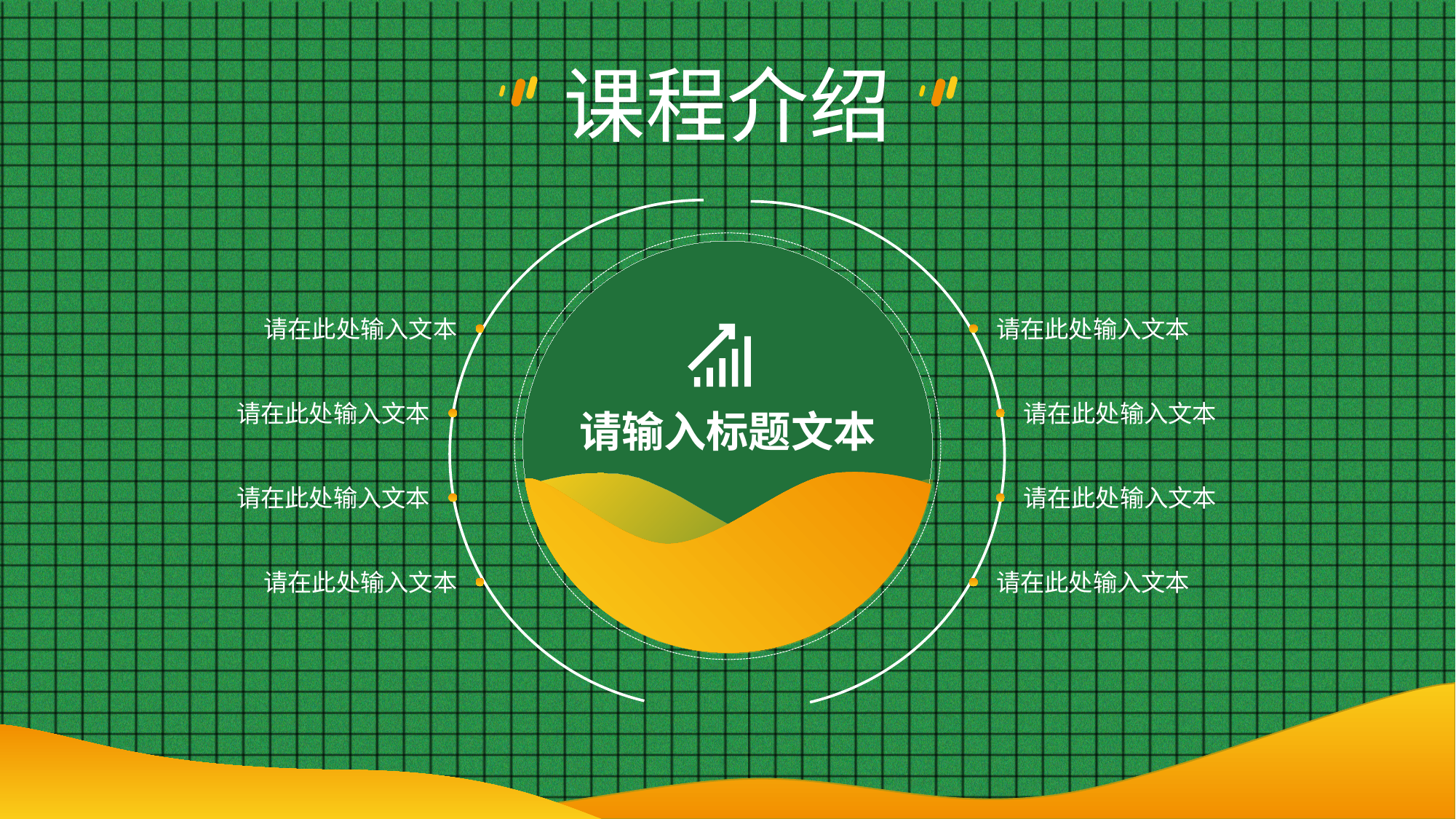

课程介绍

请在此处输入文本

请在此处输入文本

请在此处输入文本

请在此处输入文本

请在此处输入文本

请在此处输入文本

请在此处输入文本

请在此处输入文本

标题
文字
请输入标题文本
题